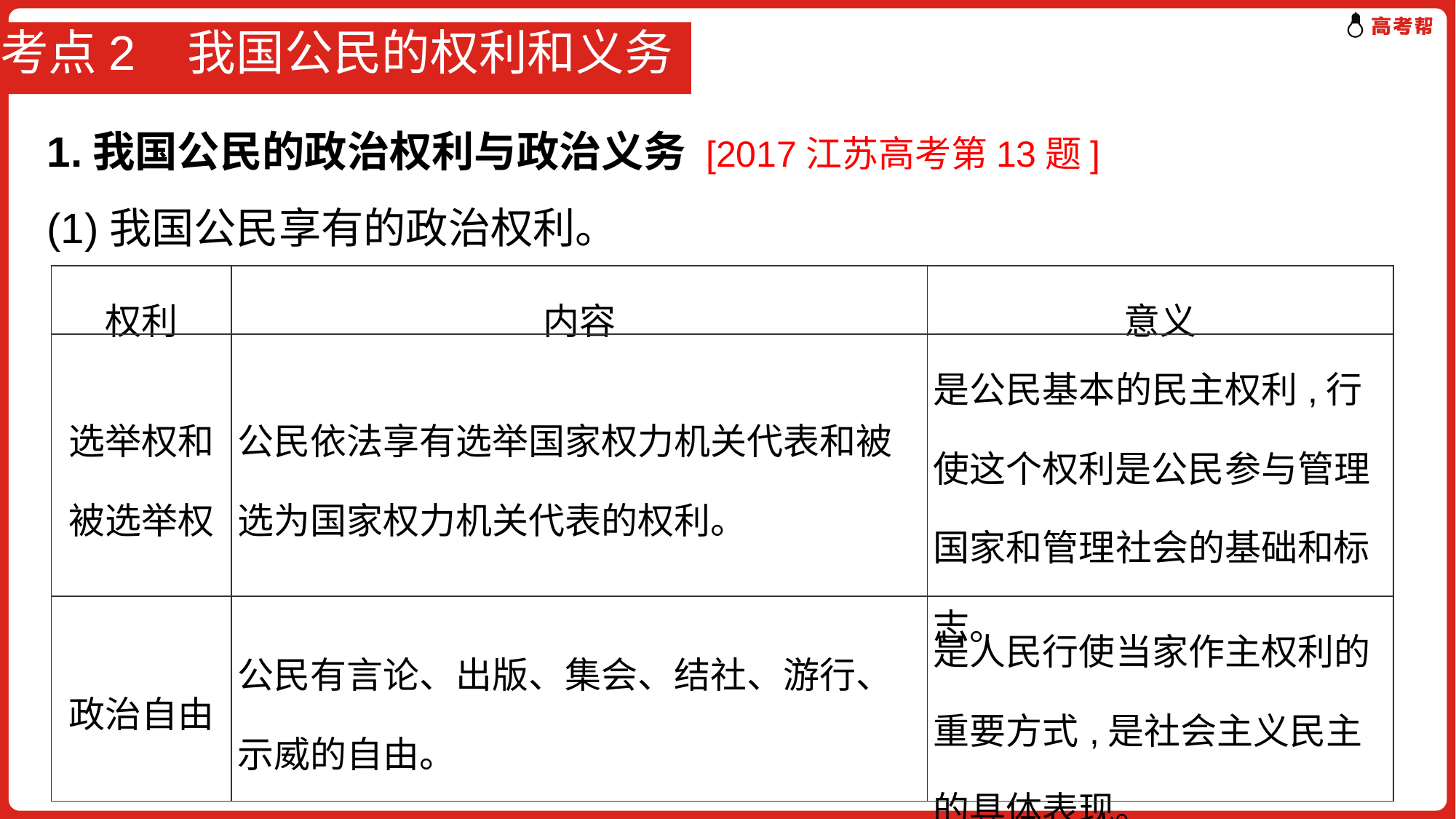

# 考点2   我国公民的权利和义务
1.我国公民的政治权利与政治义务 [2017江苏高考第13题]
(1)我国公民享有的政治权利。

| 权利 | 内容 | 意义 |
| --- | --- | --- |
| 选举权和被选举权 | 公民依法享有选举国家权力机关代表和被选为国家权力机关代表的权利。 | 是公民基本的民主权利,行使这个权利是公民参与管理国家和管理社会的基础和标志。 |
| 政治自由 | 公民有言论、出版、集会、结社、游行、示威的自由。 | 是人民行使当家作主权利的重要方式,是社会主义民主的具体表现。 |